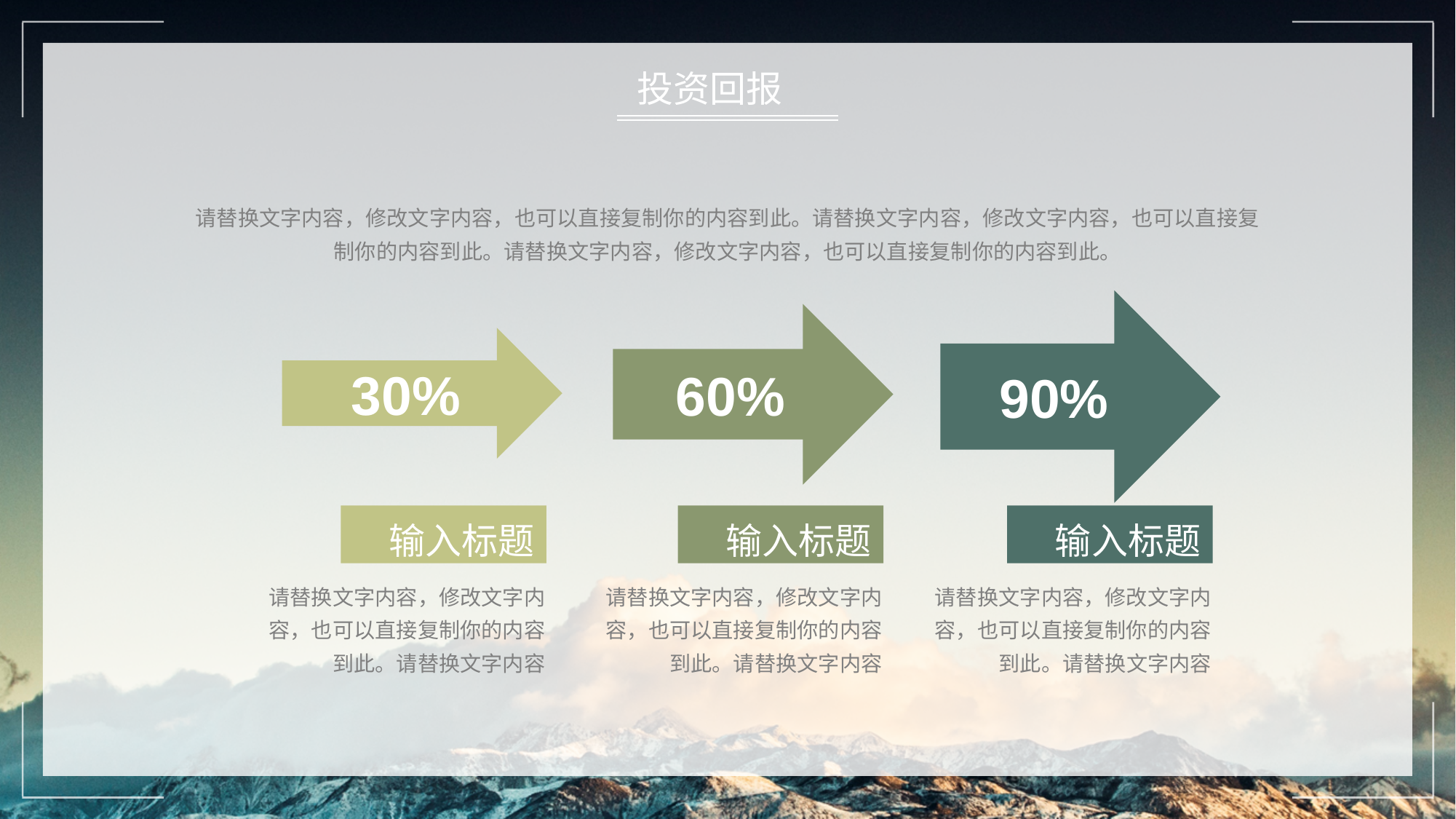

投资回报
请替换文字内容，修改文字内容，也可以直接复制你的内容到此。请替换文字内容，修改文字内容，也可以直接复制你的内容到此。请替换文字内容，修改文字内容，也可以直接复制你的内容到此。
90%
60%
30%
输入标题
输入标题
输入标题

请替换文字内容，修改文字内容，也可以直接复制你的内容到此。请替换文字内容
请替换文字内容，修改文字内容，也可以直接复制你的内容到此。请替换文字内容
请替换文字内容，修改文字内容，也可以直接复制你的内容到此。请替换文字内容